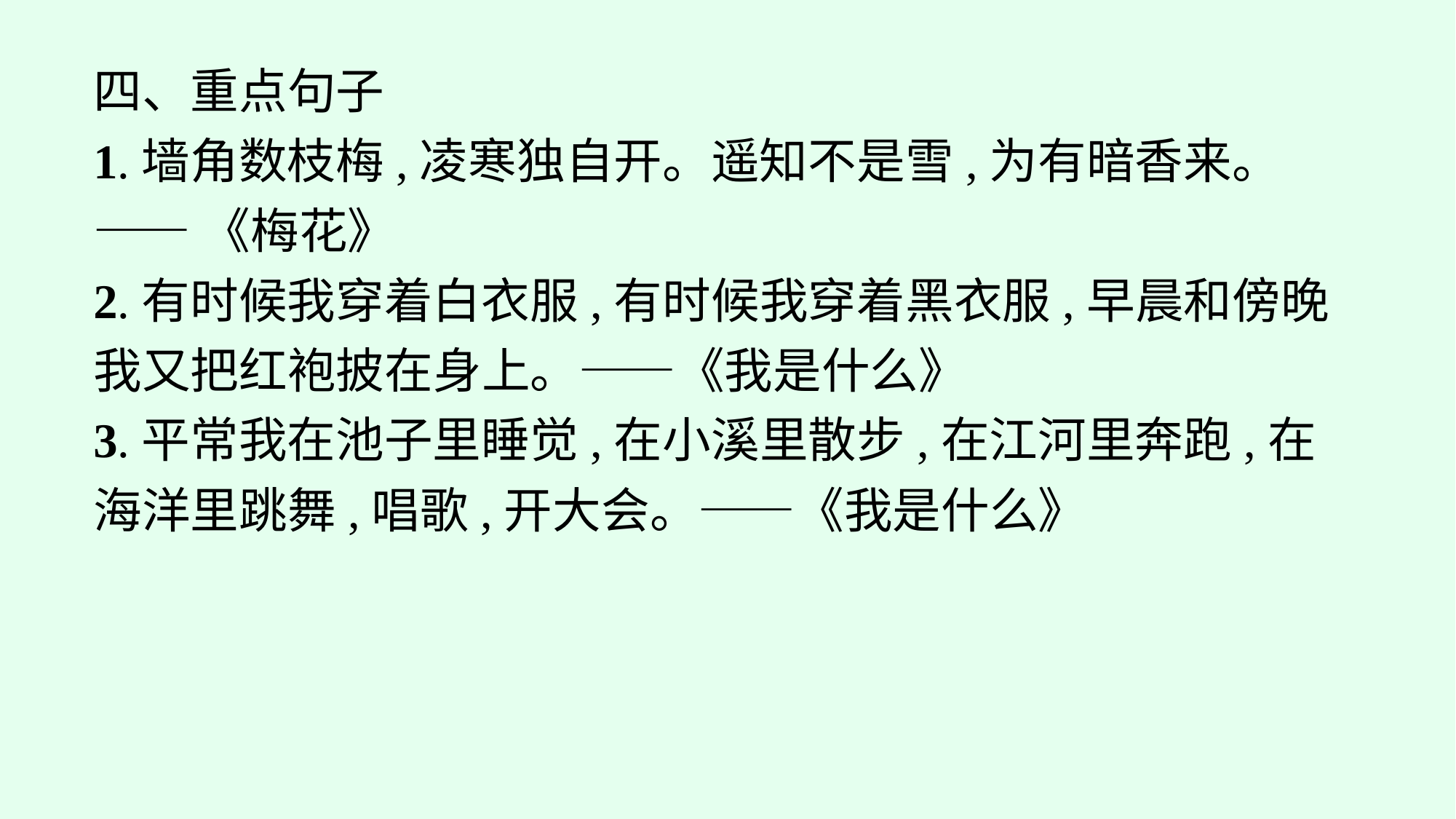

四、重点句子
1.墙角数枝梅,凌寒独自开。遥知不是雪,为有暗香来。
——《梅花》
2.有时候我穿着白衣服,有时候我穿着黑衣服,早晨和傍晚我又把红袍披在身上。——《我是什么》
3.平常我在池子里睡觉,在小溪里散步,在江河里奔跑,在海洋里跳舞,唱歌,开大会。——《我是什么》